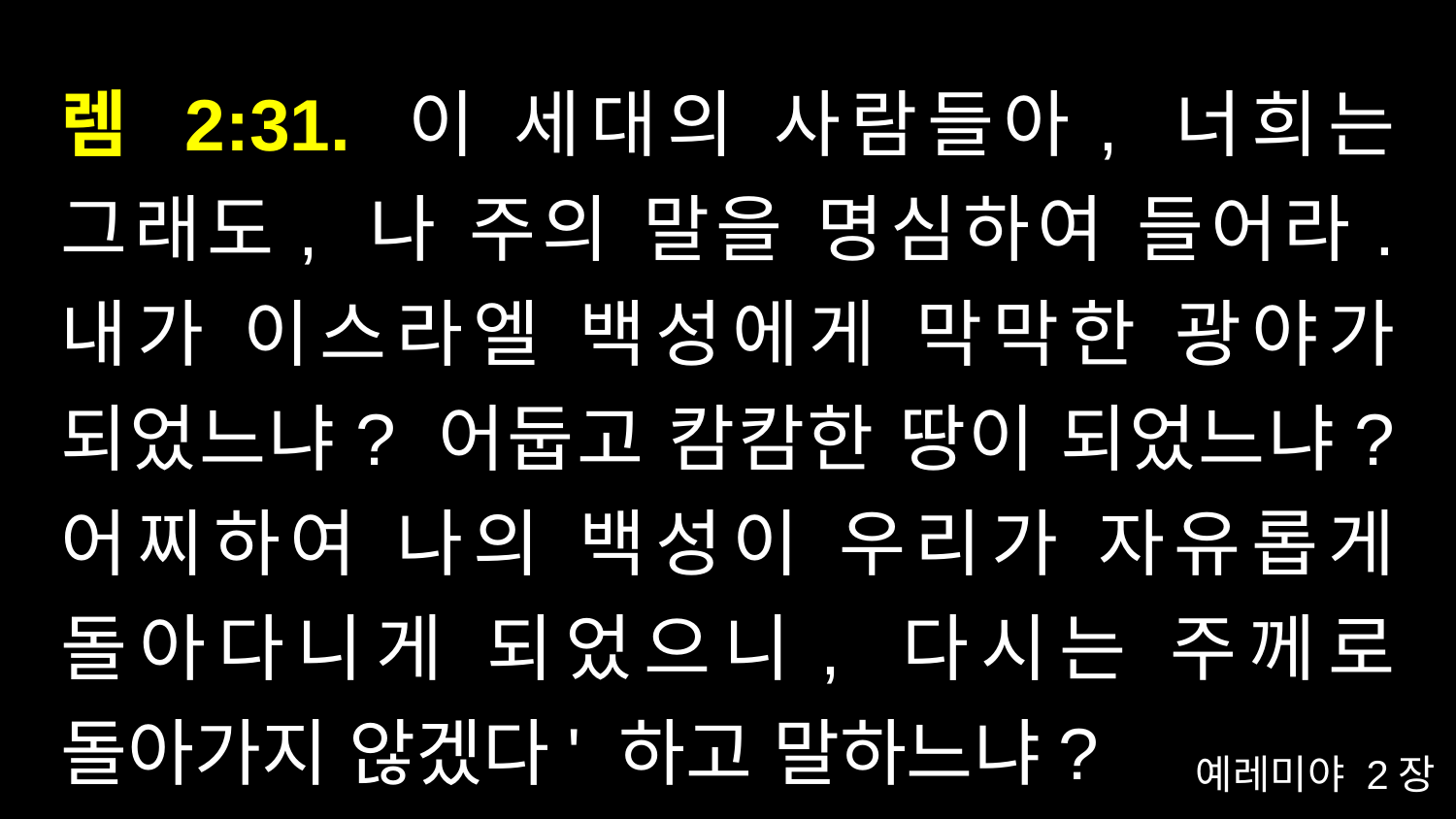

# 렘 2:31. 이 세대의 사람들아, 너희는 그래도, 나 주의 말을 명심하여 들어라. 내가 이스라엘 백성에게 막막한 광야가 되었느냐? 어둡고 캄캄한 땅이 되었느냐? 어찌하여 나의 백성이 우리가 자유롭게 돌아다니게 되었으니, 다시는 주께로 돌아가지 않겠다' 하고 말하느냐?
예레미야 2장